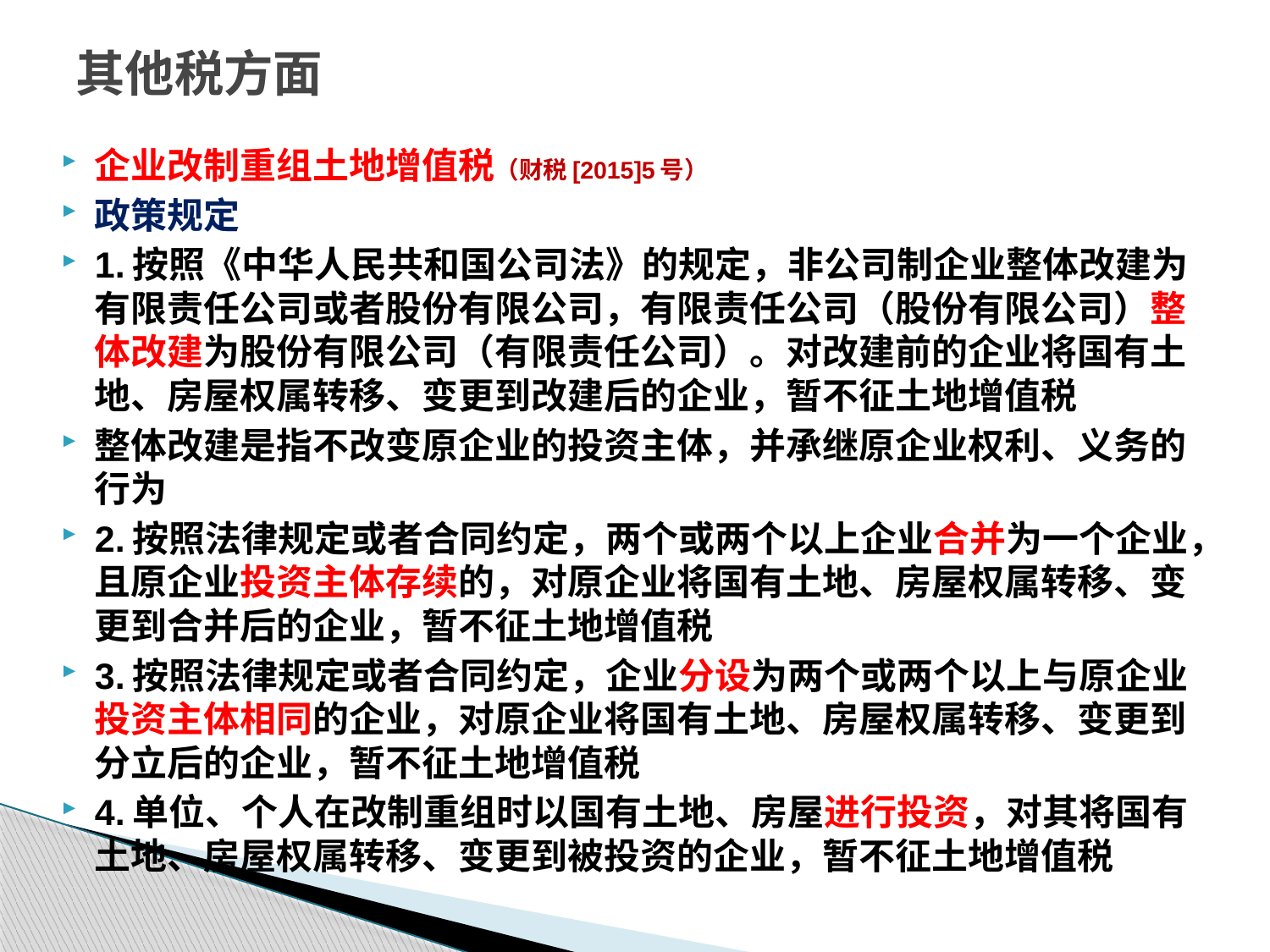

# 其他税方面
企业改制重组土地增值税（财税[2015]5号）
政策规定
1.按照《中华人民共和国公司法》的规定，非公司制企业整体改建为有限责任公司或者股份有限公司，有限责任公司（股份有限公司）整体改建为股份有限公司（有限责任公司）。对改建前的企业将国有土地、房屋权属转移、变更到改建后的企业，暂不征土地增值税
整体改建是指不改变原企业的投资主体，并承继原企业权利、义务的行为
2.按照法律规定或者合同约定，两个或两个以上企业合并为一个企业，且原企业投资主体存续的，对原企业将国有土地、房屋权属转移、变更到合并后的企业，暂不征土地增值税
3.按照法律规定或者合同约定，企业分设为两个或两个以上与原企业投资主体相同的企业，对原企业将国有土地、房屋权属转移、变更到分立后的企业，暂不征土地增值税
4.单位、个人在改制重组时以国有土地、房屋进行投资，对其将国有土地、房屋权属转移、变更到被投资的企业，暂不征土地增值税